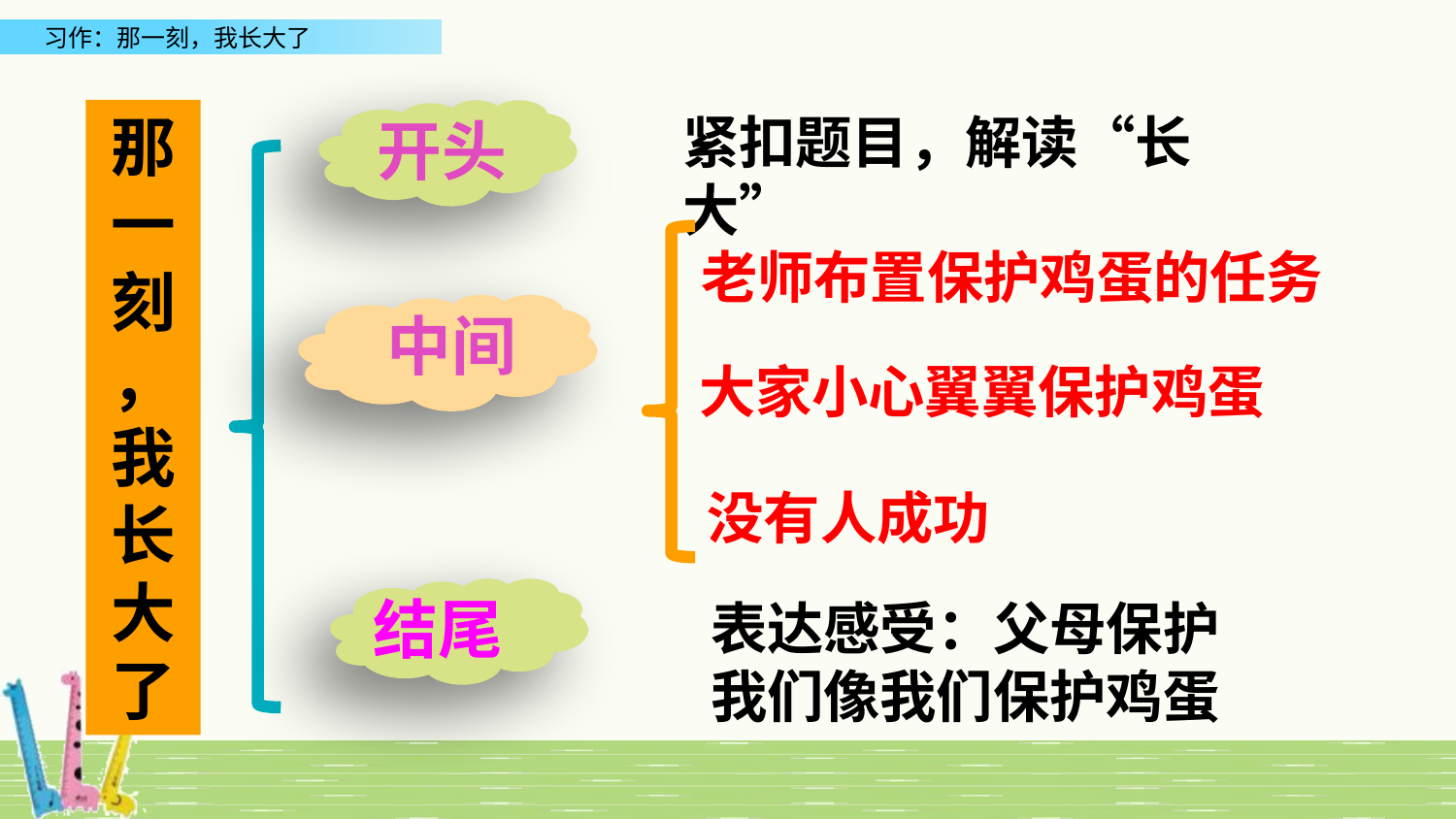

那一刻
，我长大了

开头
紧扣题目，解读“长大”

老师布置保护鸡蛋的任务

中间
大家小心翼翼保护鸡蛋
没有人成功

结尾
表达感受：父母保护我们像我们保护鸡蛋